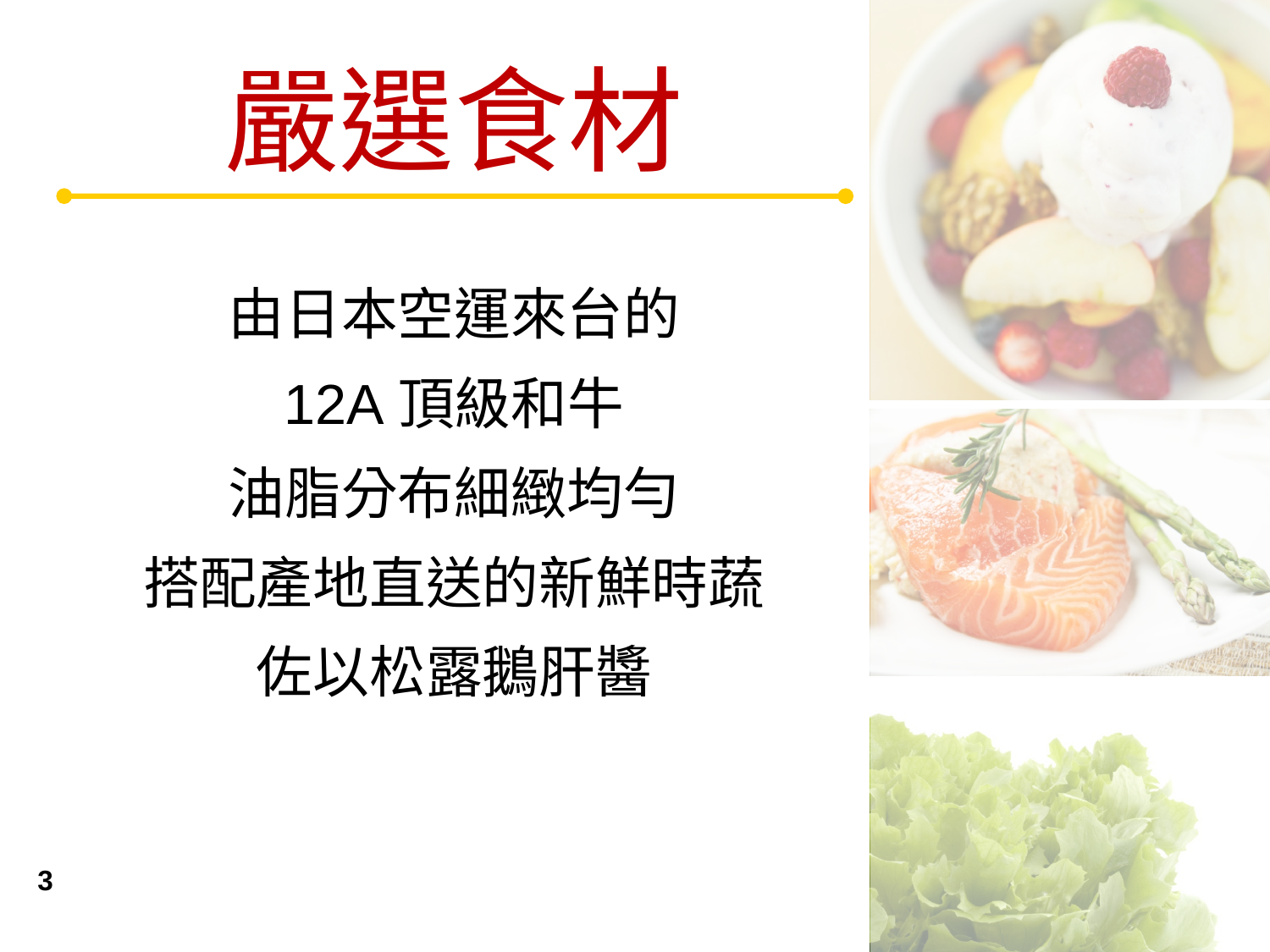

# 嚴選食材
由日本空運來台的
12A頂級和牛
油脂分布細緻均勻
搭配產地直送的新鮮時蔬
佐以松露鵝肝醬

3